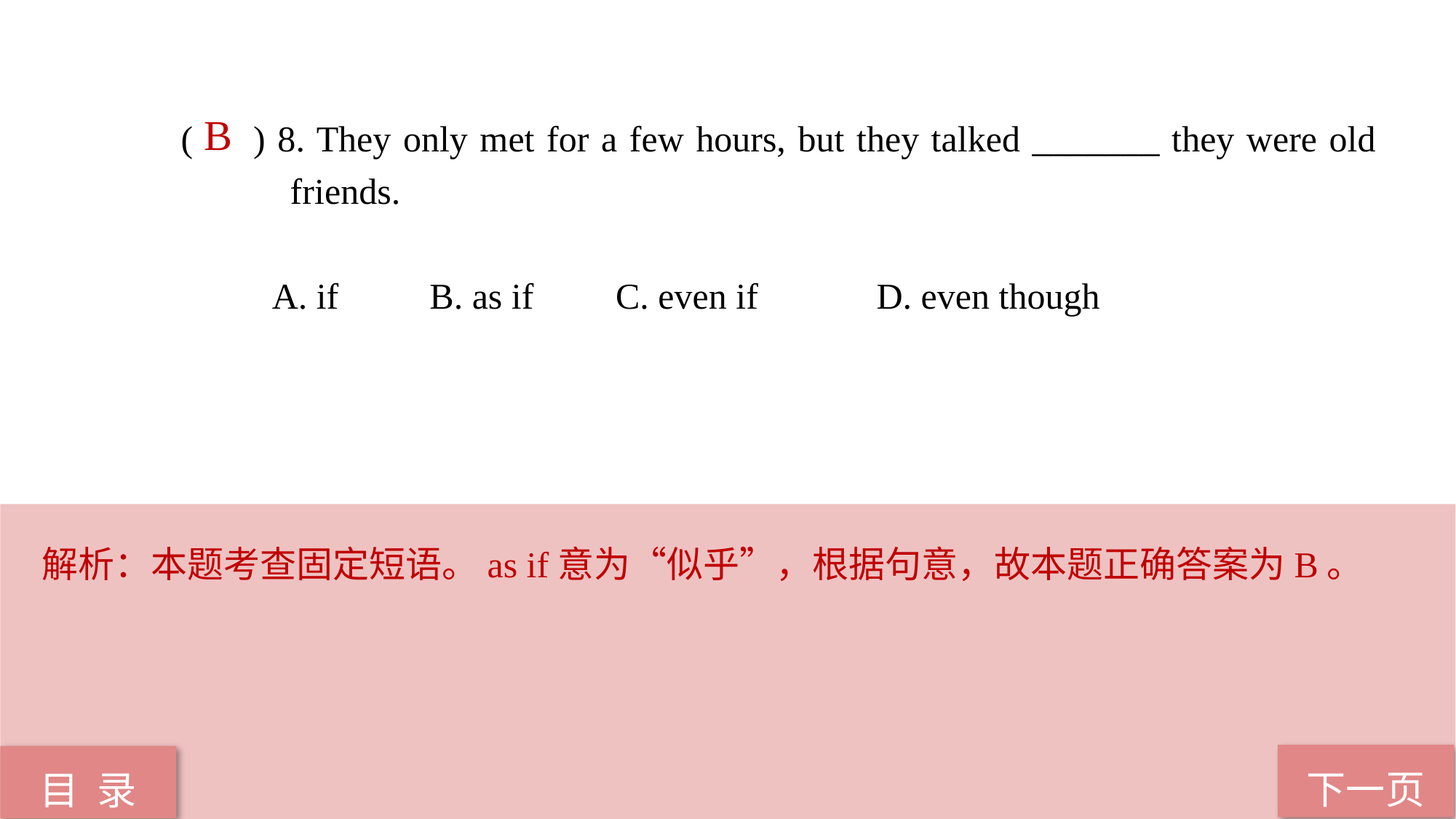

(     ) 8. They only met for a few hours, but they talked _______ they were old 	friends.

          A. if          B. as if         C. even if             D. even though
B
解析：本题考查固定短语。as if意为“似乎”，根据句意，故本题正确答案为B。